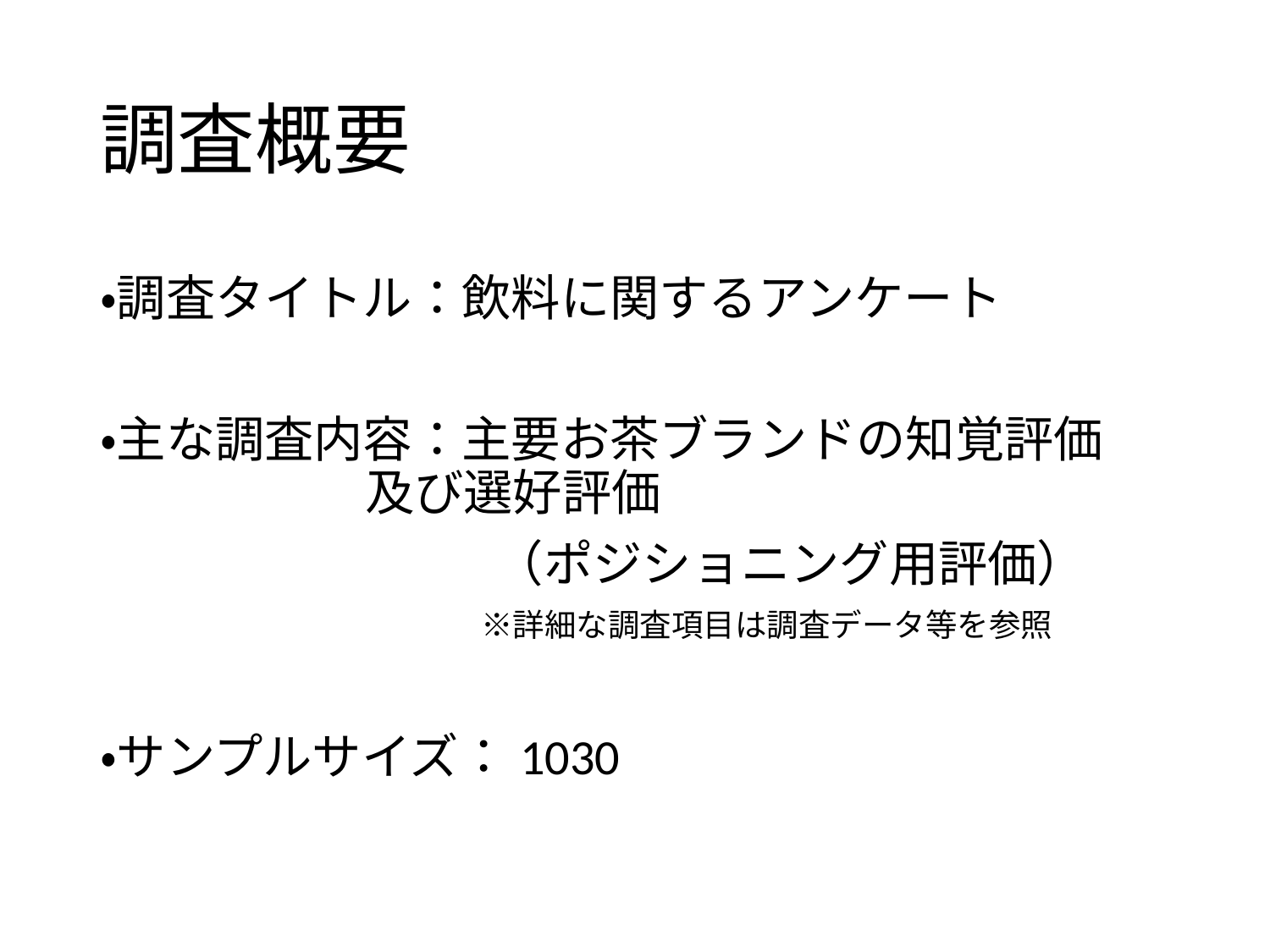

# 調査概要
・調査タイトル：飲料に関するアンケート

・主な調査内容：主要お茶ブランドの知覚評価			 及び選好評価
　　　　　　　　（ポジショニング用評価）
　　　　　　　　　　　　※詳細な調査項目は調査データ等を参照

・サンプルサイズ：1030